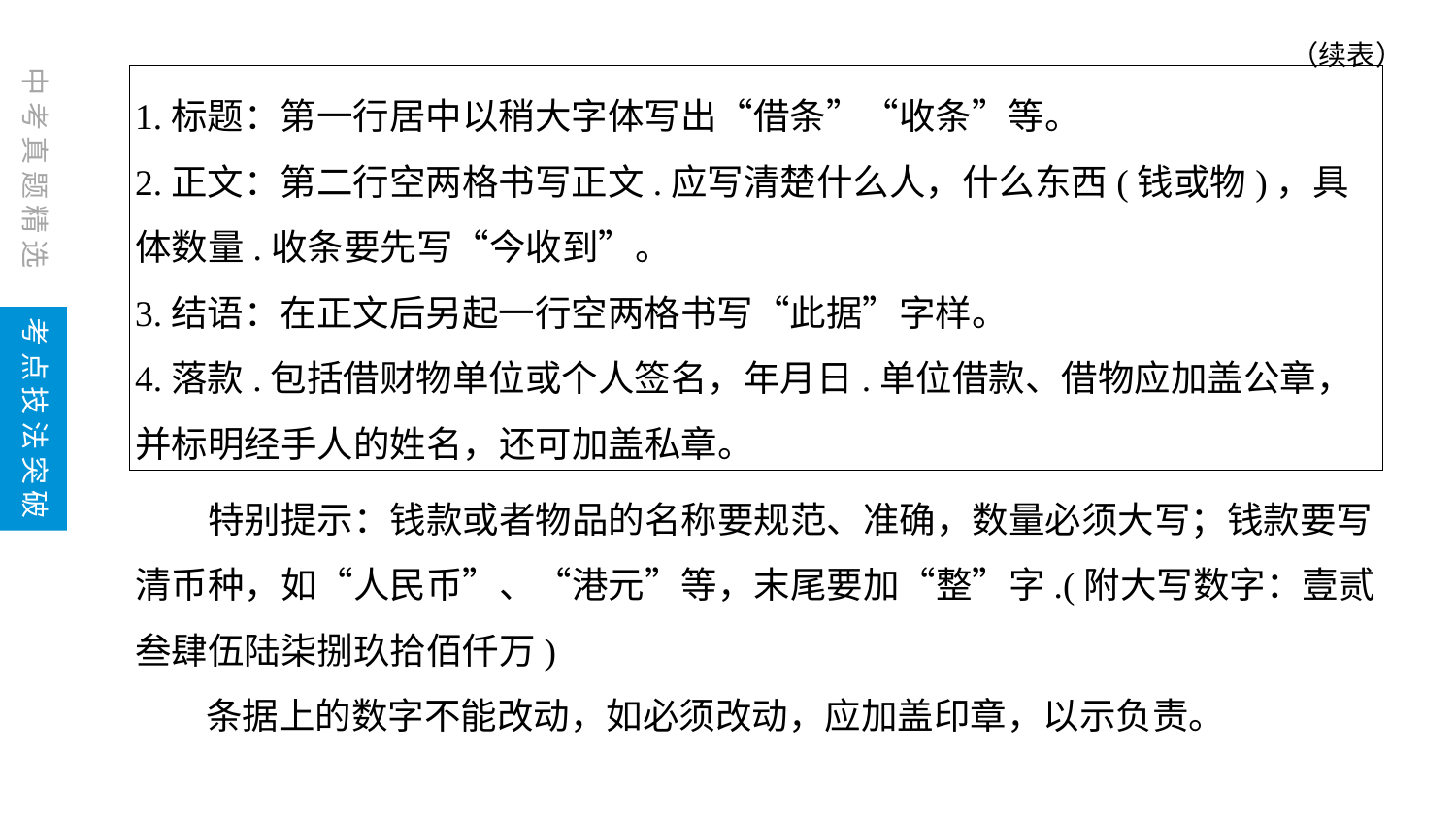

（续表）
1.标题：第一行居中以稍大字体写出“借条”“收条”等。
2.正文：第二行空两格书写正文.应写清楚什么人，什么东西(钱或物)，具体数量.收条要先写“今收到”。
3.结语：在正文后另起一行空两格书写“此据”字样。
4.落款.包括借财物单位或个人签名，年月日.单位借款、借物应加盖公章，并标明经手人的姓名，还可加盖私章。
　　特别提示：钱款或者物品的名称要规范、准确，数量必须大写；钱款要写清币种，如“人民币”、“港元”等，末尾要加“整”字.(附大写数字：壹贰叁肆伍陆柒捌玖拾佰仟万)
条据上的数字不能改动，如必须改动，应加盖印章，以示负责。